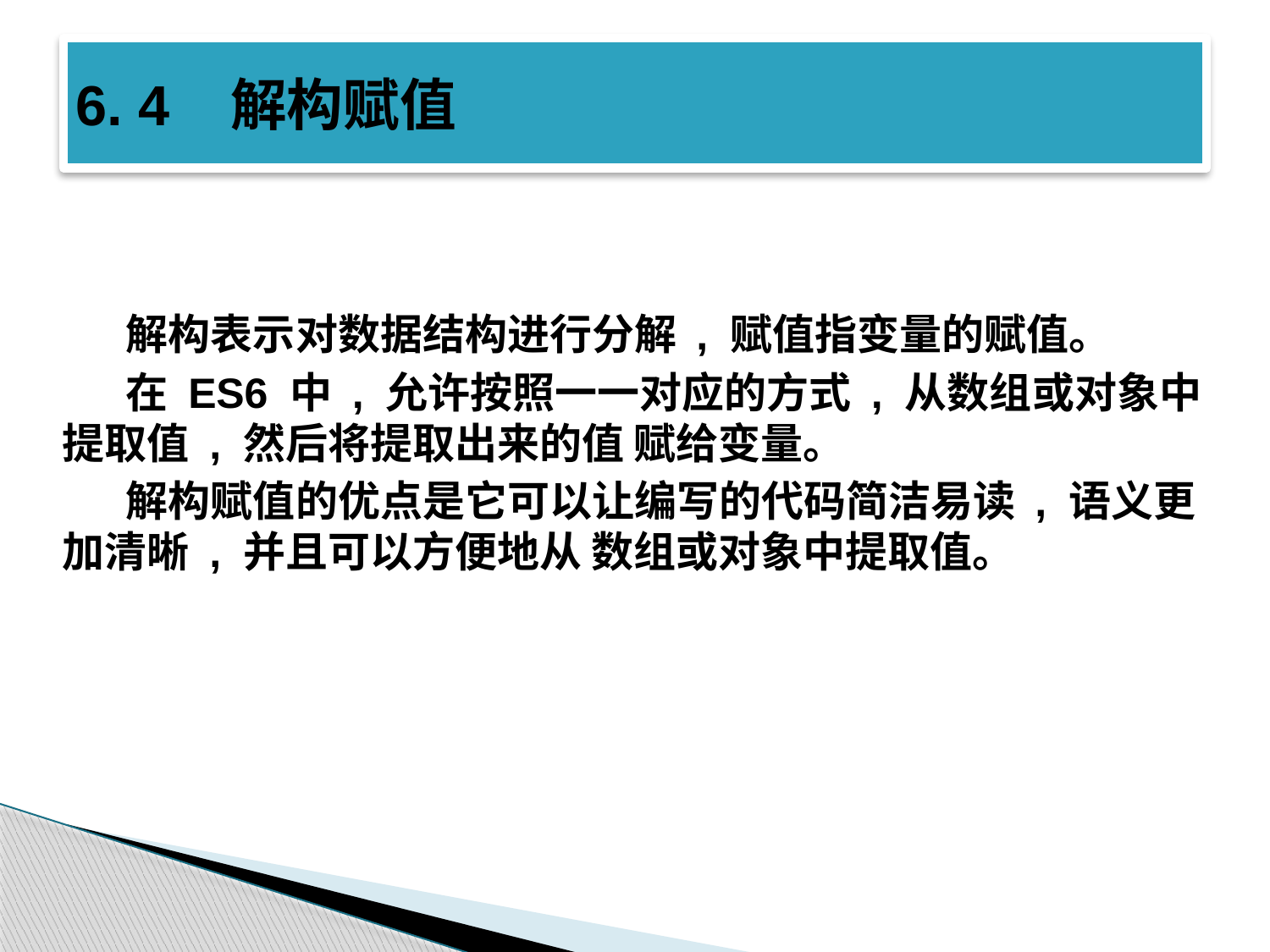

# 6. 4   解构赋值

解构表示对数据结构进行分解 , 赋值指变量的赋值。
在 ES6 中 , 允许按照一一对应的方式 , 从数组或对象中提取值 , 然后将提取出来的值 赋给变量。
解构赋值的优点是它可以让编写的代码简洁易读 , 语义更加清晰 , 并且可以方便地从 数组或对象中提取值。